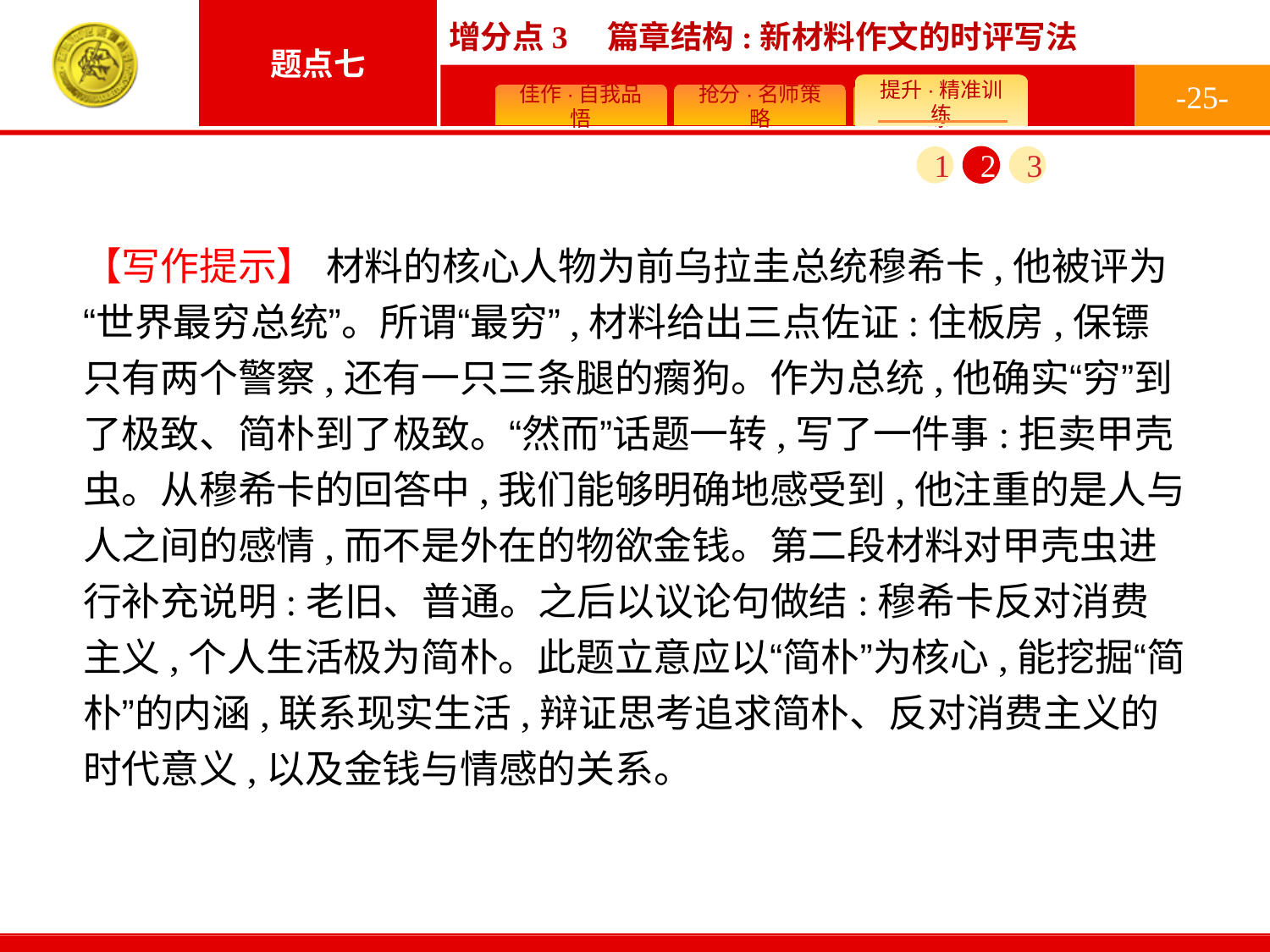

-25-
1
2
3
【写作提示】 材料的核心人物为前乌拉圭总统穆希卡,他被评为“世界最穷总统”。所谓“最穷”,材料给出三点佐证:住板房,保镖只有两个警察,还有一只三条腿的瘸狗。作为总统,他确实“穷”到了极致、简朴到了极致。“然而”话题一转,写了一件事:拒卖甲壳虫。从穆希卡的回答中,我们能够明确地感受到,他注重的是人与人之间的感情,而不是外在的物欲金钱。第二段材料对甲壳虫进行补充说明:老旧、普通。之后以议论句做结:穆希卡反对消费主义,个人生活极为简朴。此题立意应以“简朴”为核心,能挖掘“简朴”的内涵,联系现实生活,辩证思考追求简朴、反对消费主义的时代意义,以及金钱与情感的关系。